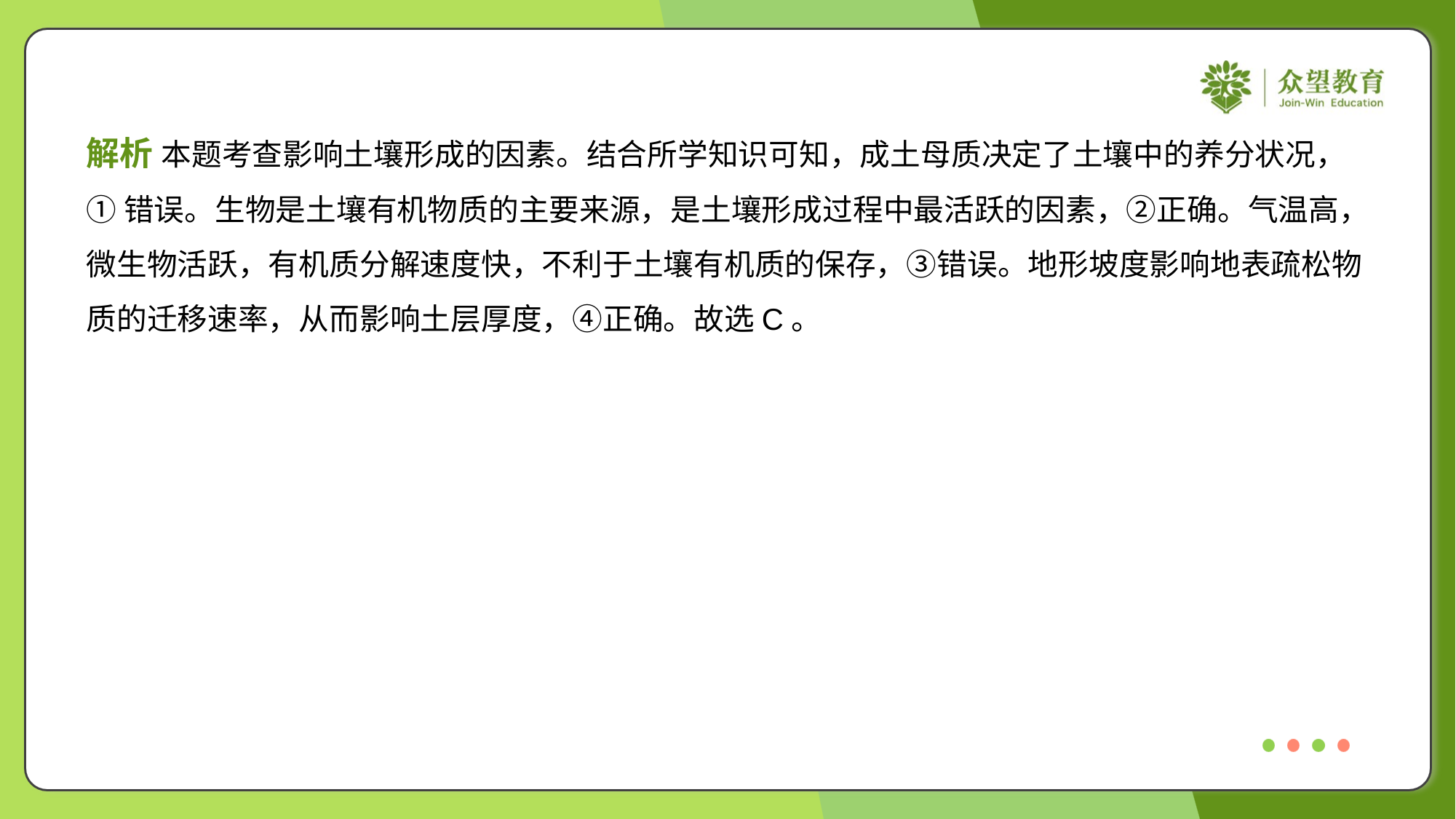

解析 本题考查影响土壤形成的因素。结合所学知识可知，成土母质决定了土壤中的养分状况，
①错误。生物是土壤有机物质的主要来源，是土壤形成过程中最活跃的因素，②正确。气温高，
微生物活跃，有机质分解速度快，不利于土壤有机质的保存，③错误。地形坡度影响地表疏松物
质的迁移速率，从而影响土层厚度，④正确。故选C。